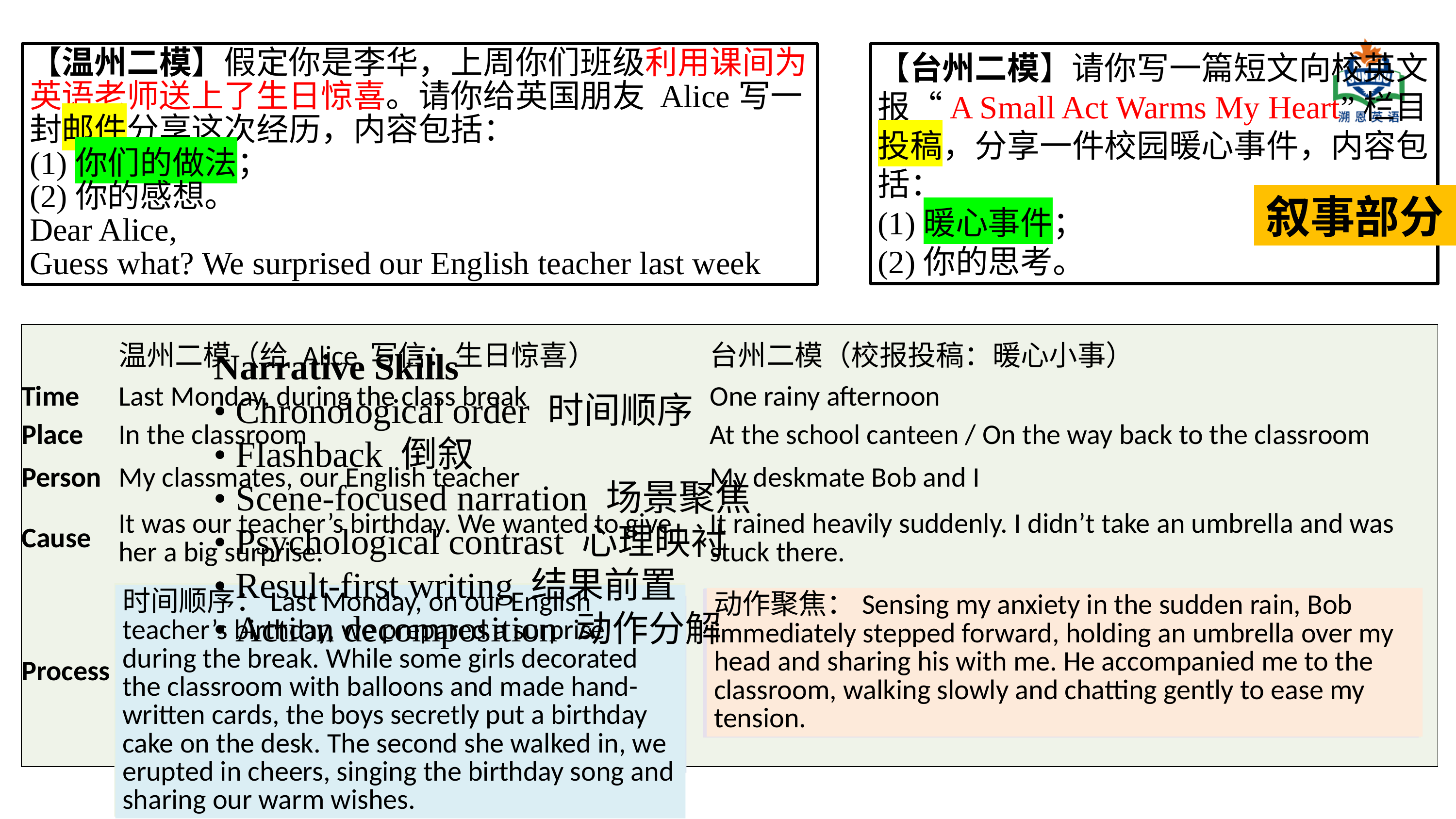

【温州二模】假定你是李华，上周你们班级利用课间为英语老师送上了生日惊喜。请你给英国朋友 Alice写一封邮件分享这次经历，内容包括：
(1)你们的做法；
(2)你的感想。
Dear Alice,
Guess what? We surprised our English teacher last week
【台州二模】请你写一篇短文向校英文报“A Small Act Warms My Heart”栏目投稿，分享一件校园暖心事件，内容包括：
(1)暖心事件；
(2)你的思考。
叙事部分

|  | 温州二模（给 Alice 写信：生日惊喜） | 台州二模（校报投稿：暖心小事） |
| --- | --- | --- |
| Time | Last Monday, during the class break | One rainy afternoon |
| Place | In the classroom | At the school canteen / On the way back to the classroom |
| Person | My classmates, our English teacher | My deskmate Bob and I |
| Cause | It was our teacher’s birthday. We wanted to give her a big surprise. | It rained heavily suddenly. I didn’t take an umbrella and was stuck there. |
| Process | decorate, prepare, sing, shout, surprise | share an umbrella, comfort, chat, help |
Narrative Skills
• Chronological order 时间顺序
• Flashback 倒叙
• Scene-focused narration 场景聚焦
• Psychological contrast 心理映衬
• Result-first writing 结果前置
• Action decomposition 动作分解
师生对照：Our English teacher walked into the classroom as usual, ready to start the lesson. But what greeted her was not silence, but a loud "Happy birthday" from all of us. We had secretly prepared everything: balloons, hand-made cards, and a birthday cake. The look of shock and joy on her face made all our hard work worthwhile.
时间顺序：Last Monday, on our English teacher’s birthday, we prepared a surprise during the break. While some girls decorated the classroom with balloons and made hand-written cards, the boys secretly put a birthday cake on the desk. The second she walked in, we erupted in cheers, singing the birthday song and sharing our warm wishes.
流水记叙：Bob noticed my situation and shared his umbrella with me. He walked me back to the classroom and comforted me patiently all the way.
动作聚焦：Sensing my anxiety in the sudden rain, Bob immediately stepped forward, holding an umbrella over my head and sharing his with me. He accompanied me to the classroom, walking slowly and chatting gently to ease my tension.
反差对比：Trapped in the canteen without an umbrella, I felt helpless and cold. Luckily, Bob noticed my predicament and kindly shared his umbrella with me. As we walked, his warm words and companionship drove away the chill and the anxiety completely.
流水升级：In the pouring rain, I stood helplessly in the canteen. Spotting me, Bob quickly walked over, sharing his umbrella and accompanying me to the classroom. His company throughout the walk, along with his comforting words, made me forget all about the rain.
场景聚焦：The moment our English teacher stepped into the classroom, we all stood up, shouted "Happy birthday" and sang the song loudly. Tears filled her eyes as she looked at the decorated classroom, the hand-made cards and the birthday cake. What a warm surprise!
分工准备：Some girls decorated the classroom with balloons and made cards. Boys prepared a birthday cake. When the teacher came in, we stood up, sang the birthday song and expressed our wishes.